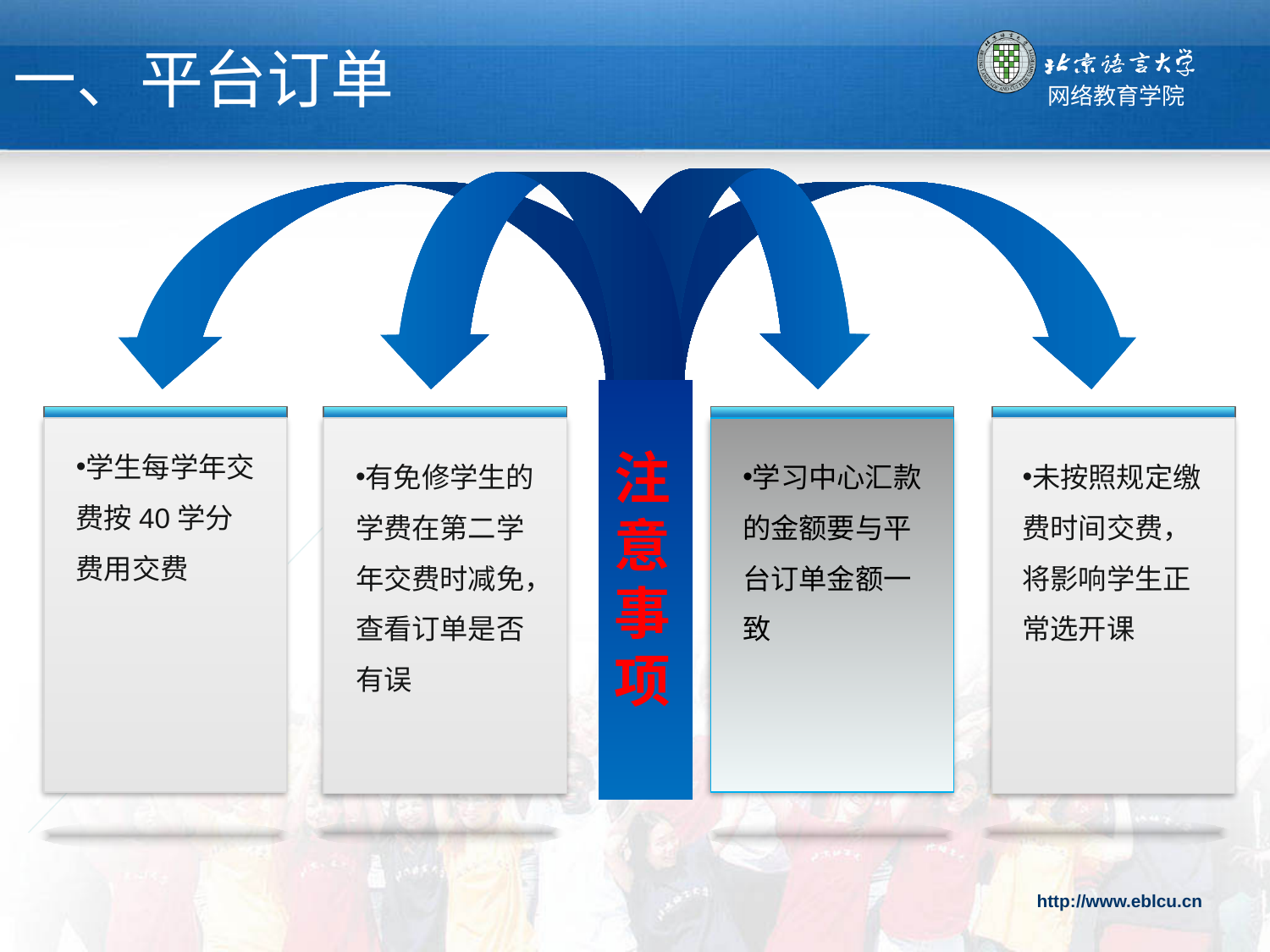

一、平台订单

学生每学年交费按40学分费用交费
有免修学生的学费在第二学年交费时减免，查看订单是否有误
学习中心汇款的金额要与平台订单金额一致
未按照规定缴费时间交费，将影响学生正常选开课

注
意
事
项